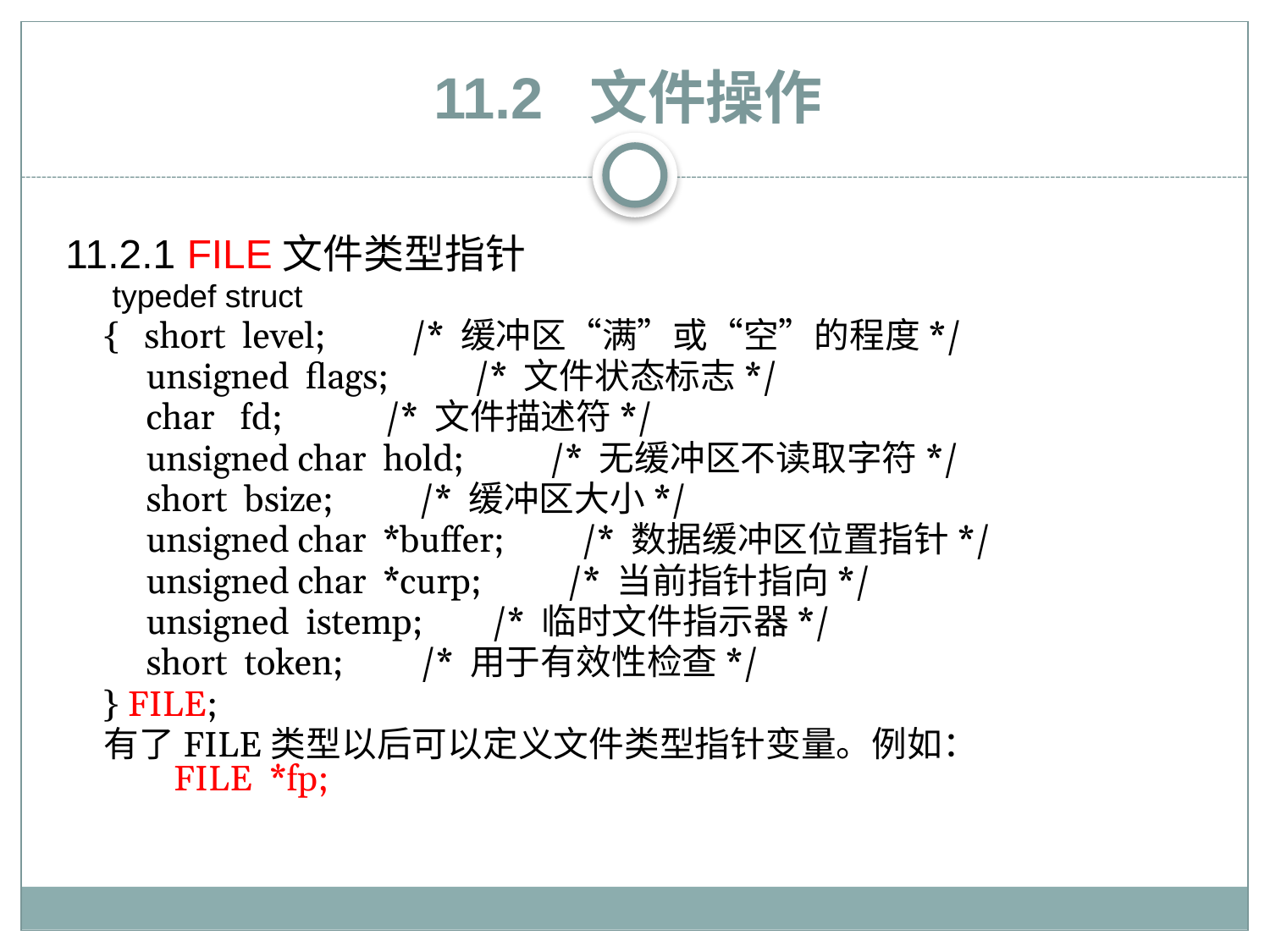

# 11.2  文件操作
11.2.1 FILE文件类型指针
	 typedef struct
{   short  level;          /* 缓冲区“满”或“空”的程度*/
     unsigned  flags;          /* 文件状态标志*/
     char   fd;            /* 文件描述符*/
     unsigned char  hold;          /* 无缓冲区不读取字符*/
     short  bsize;          /* 缓冲区大小*/
     unsigned char  *buffer;         /* 数据缓冲区位置指针*/
     unsigned char  *curp;          /* 当前指针指向*/
     unsigned  istemp;        /* 临时文件指示器*/
     short  token;         /* 用于有效性检查*/
} FILE;
有了FILE类型以后可以定义文件类型指针变量。例如：
   FILE  *fp;